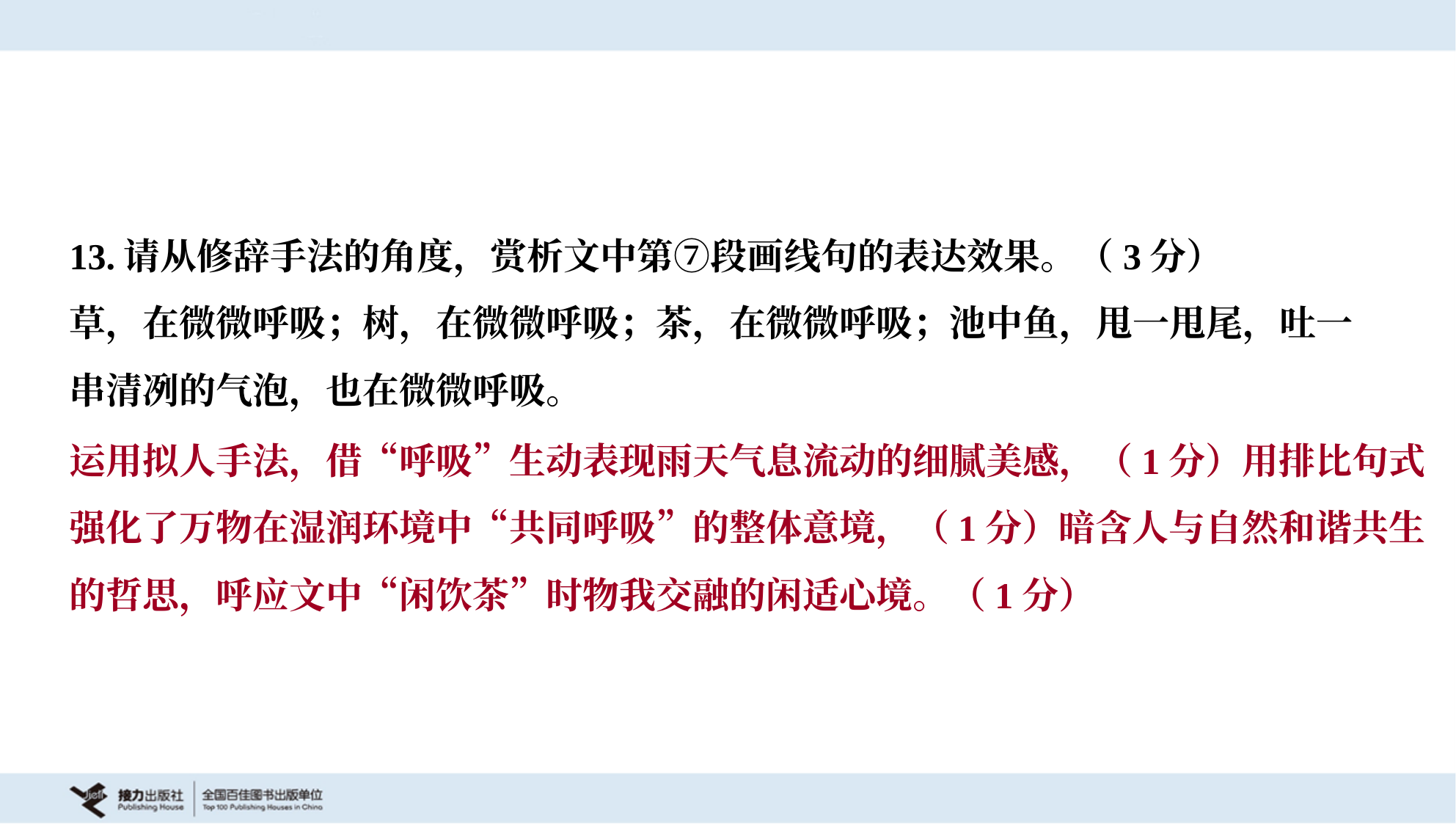

13.请从修辞手法的角度，赏析文中第⑦段画线句的表达效果。（3分）
草，在微微呼吸；树，在微微呼吸；茶，在微微呼吸；池中鱼，甩一甩尾，吐一
串清冽的气泡，也在微微呼吸。
运用拟人手法，借“呼吸”生动表现雨天气息流动的细腻美感，（1分）用排比句式
强化了万物在湿润环境中“共同呼吸”的整体意境，（1分）暗含人与自然和谐共生
的哲思，呼应文中“闲饮茶”时物我交融的闲适心境。（1分）